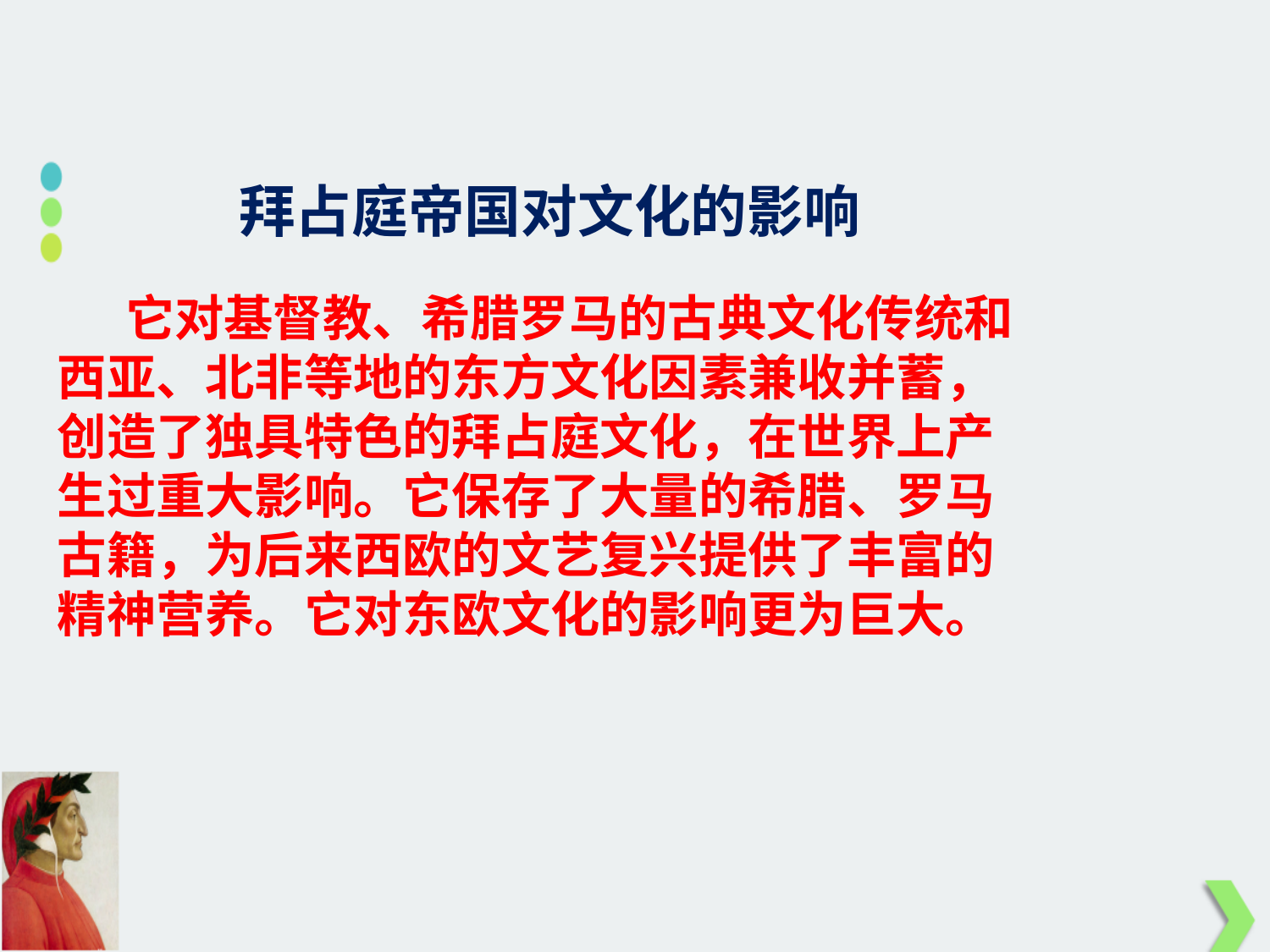

拜占庭帝国对文化的影响
     它对基督教、希腊罗马的古典文化传统和西亚、北非等地的东方文化因素兼收并蓄，创造了独具特色的拜占庭文化，在世界上产生过重大影响。它保存了大量的希腊、罗马古籍，为后来西欧的文艺复兴提供了丰富的精神营养。它对东欧文化的影响更为巨大。